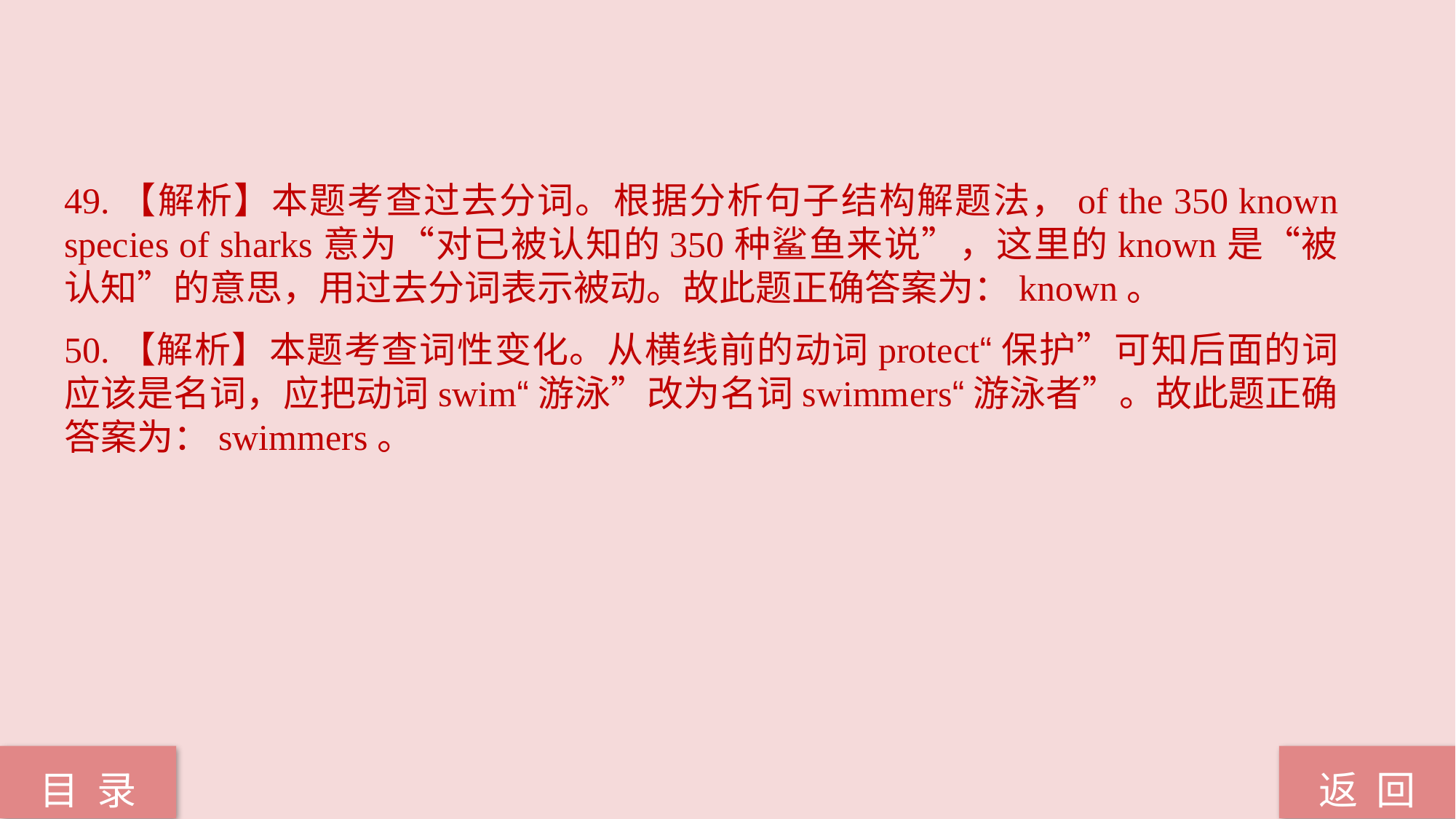

49.【解析】本题考查过去分词。根据分析句子结构解题法，of the 350 known species of sharks意为“对已被认知的350种鲨鱼来说”，这里的known是“被认知”的意思，用过去分词表示被动。故此题正确答案为：known。
50.【解析】本题考查词性变化。从横线前的动词protect“保护”可知后面的词应该是名词，应把动词swim“游泳”改为名词swimmers“游泳者”。故此题正确答案为：swimmers。
返  回